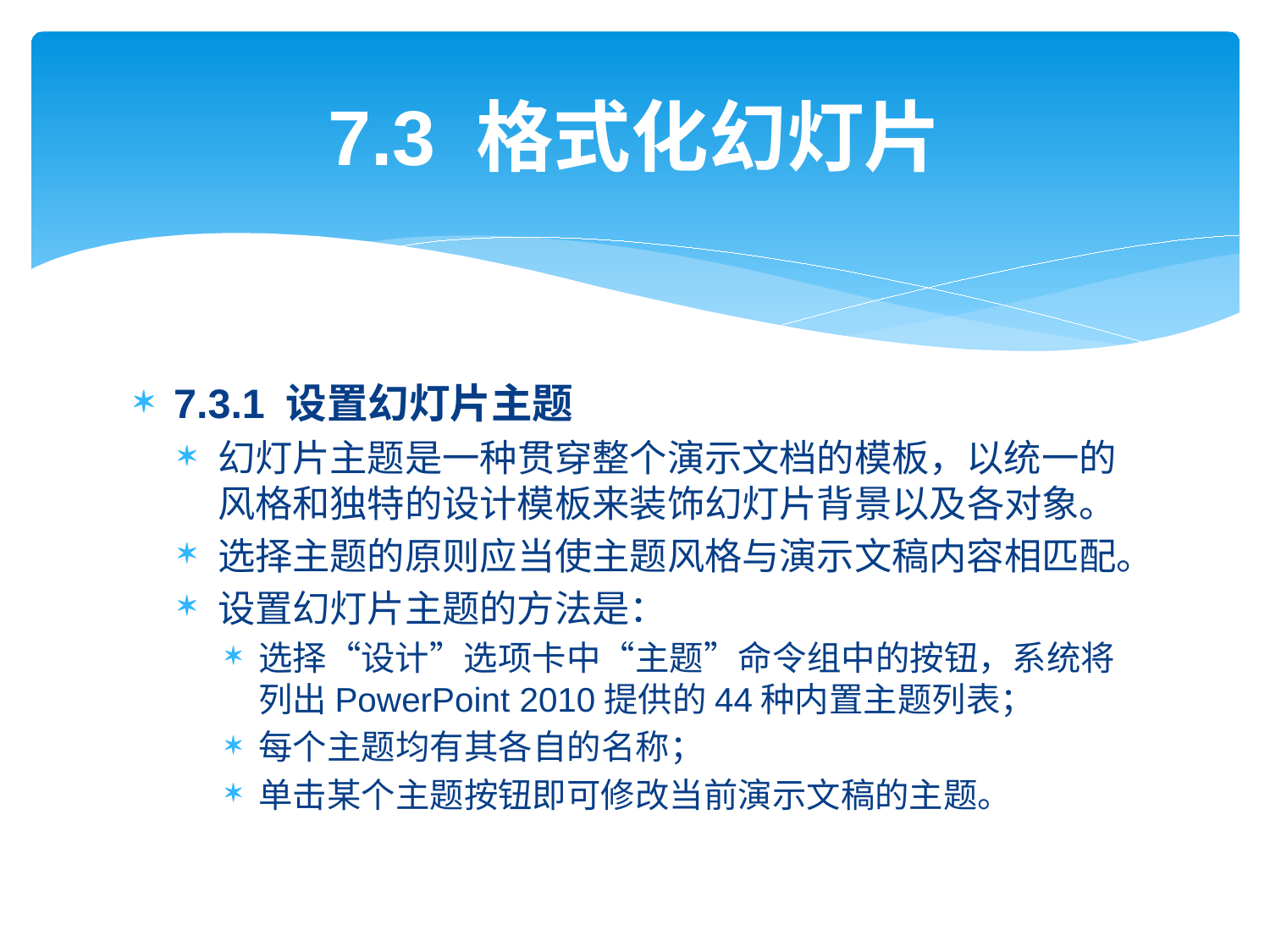

# 7.3 格式化幻灯片
7.3.1 设置幻灯片主题
幻灯片主题是一种贯穿整个演示文档的模板，以统一的风格和独特的设计模板来装饰幻灯片背景以及各对象。
选择主题的原则应当使主题风格与演示文稿内容相匹配。
设置幻灯片主题的方法是：
选择“设计”选项卡中“主题”命令组中的按钮，系统将列出PowerPoint 2010提供的44种内置主题列表；
每个主题均有其各自的名称；
单击某个主题按钮即可修改当前演示文稿的主题。